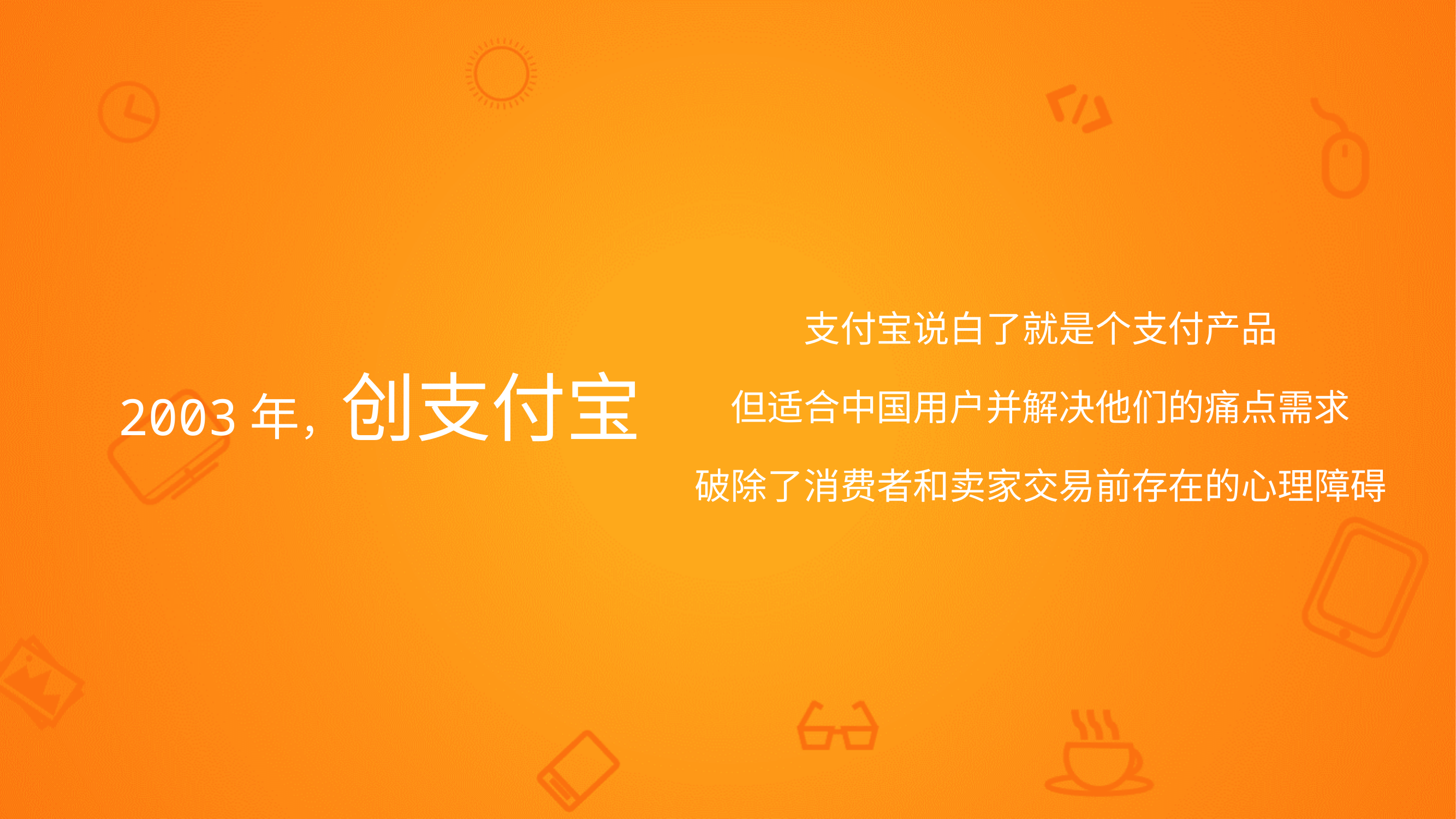

支付宝说白了就是个支付产品
但适合中国用户并解决他们的痛点需求
破除了消费者和卖家交易前存在的心理障碍
2003年，创支付宝